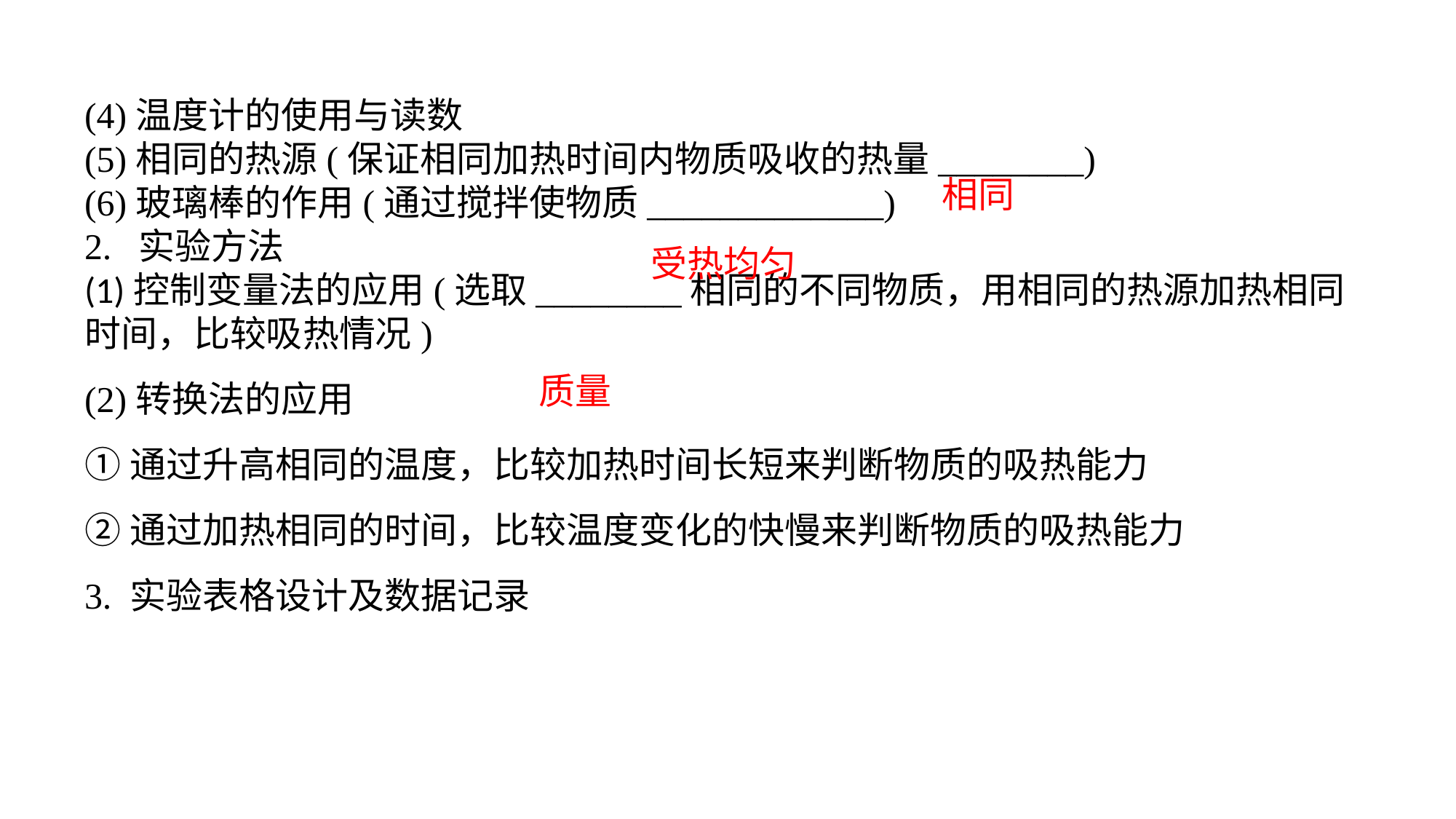

(4)温度计的使用与读数(5)相同的热源(保证相同加热时间内物质吸收的热量________)(6)玻璃棒的作用(通过搅拌使物质_____________)2.  实验方法(1)控制变量法的应用(选取________相同的不同物质，用相同的热源加热相同时间，比较吸热情况)(2)转换法的应用
①通过升高相同的温度，比较加热时间长短来判断物质的吸热能力
②通过加热相同的时间，比较温度变化的快慢来判断物质的吸热能力3. 实验表格设计及数据记录
相同
受热均匀
质量